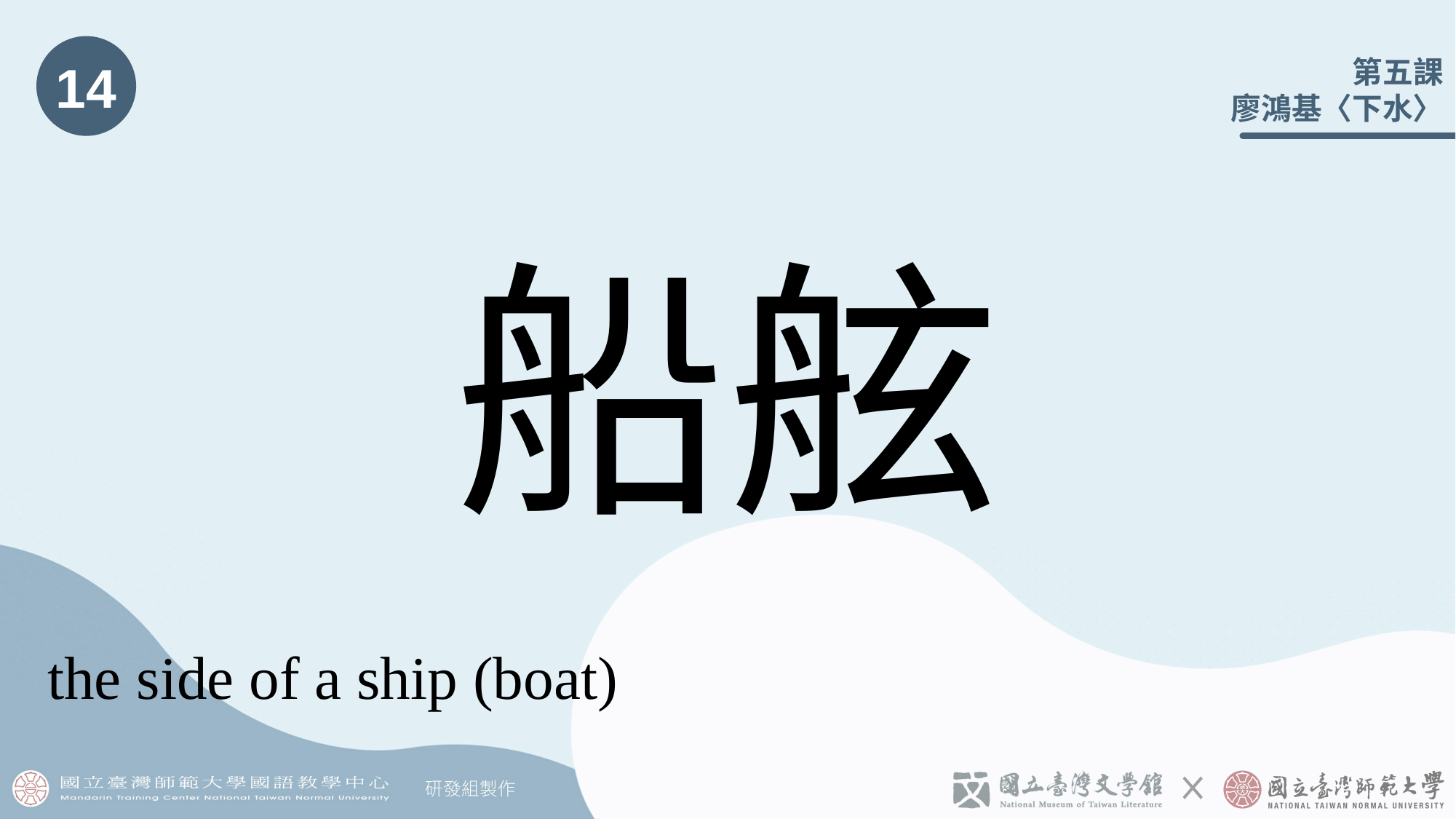

14
# 船舷
the side of a ship (boat)